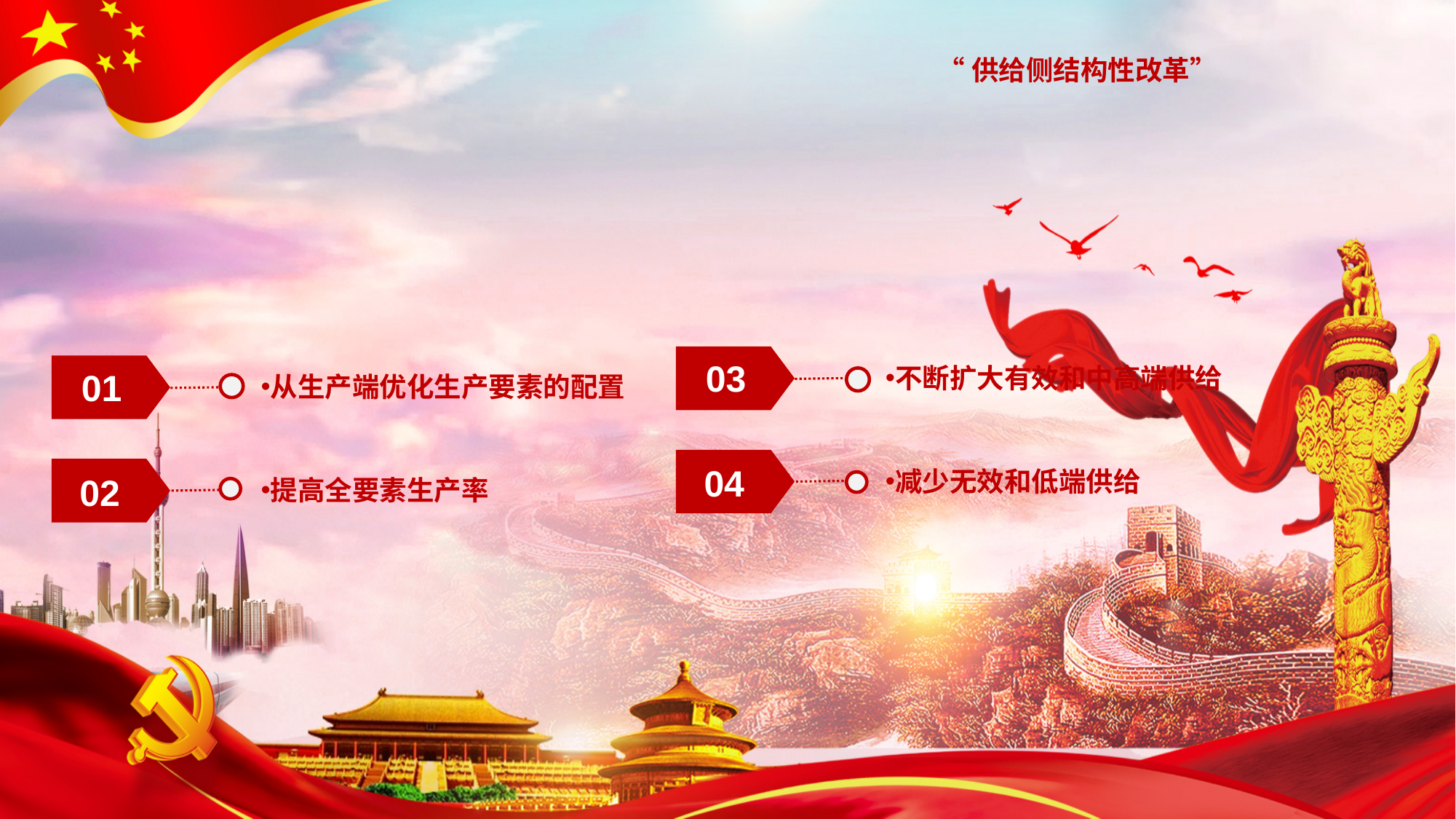

“供给侧结构性改革”

03

01
不断扩大有效和中高端供给
从生产端优化生产要素的配置

04
减少无效和低端供给

02
提高全要素生产率